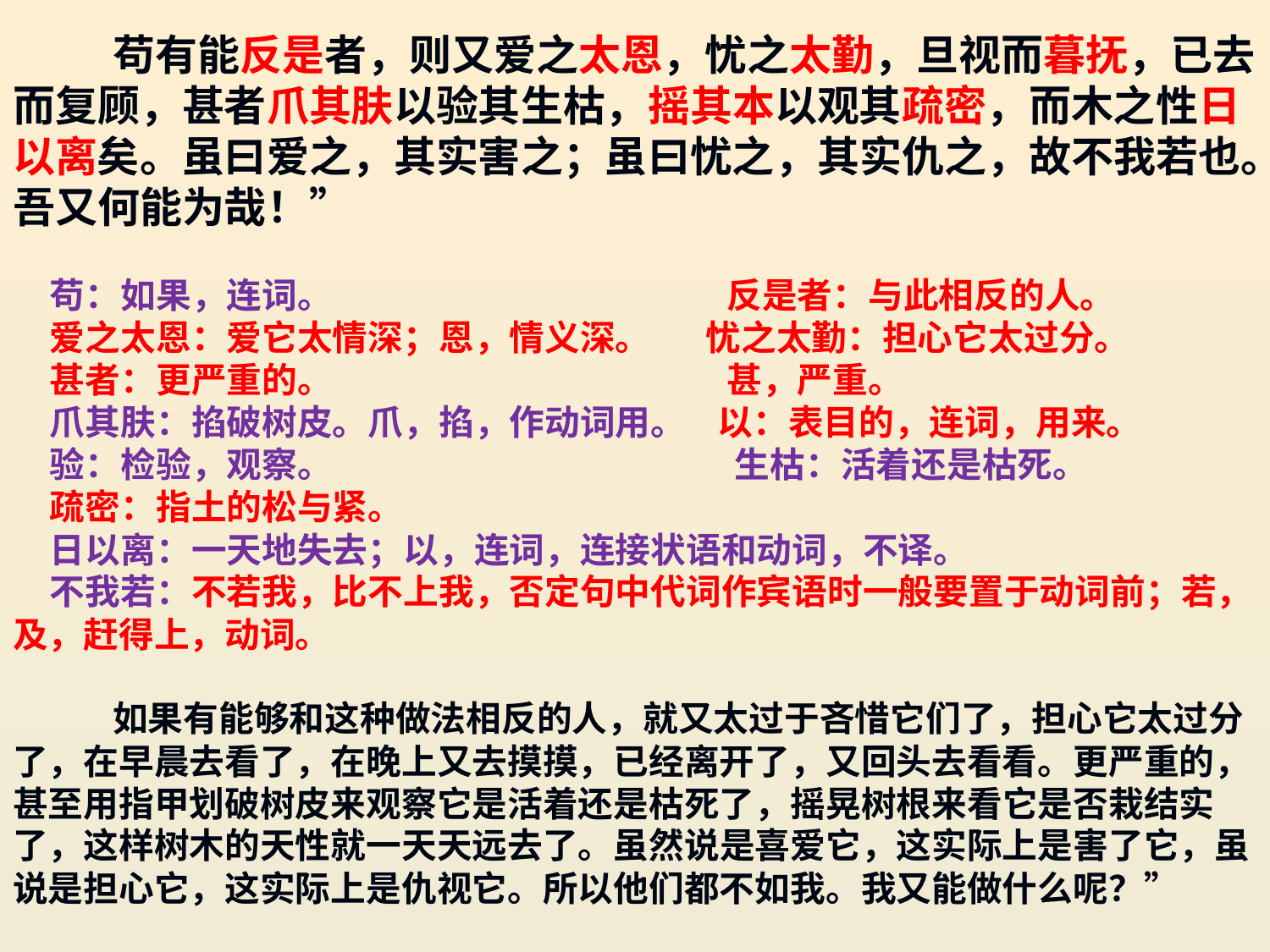

苟有能反是者，则又爱之太恩，忧之太勤，旦视而暮抚，已去而复顾，甚者爪其肤以验其生枯，摇其本以观其疏密，而木之性日以离矣。虽曰爱之，其实害之；虽曰忧之，其实仇之，故不我若也。吾又何能为哉！”

苟：如果，连词。                                                 反是者：与此相反的人。
爱之太恩：爱它太情深；恩，情义深。       忧之太勤：担心它太过分。
甚者：更严重的。                                                 甚，严重。
爪其肤：掐破树皮。爪，掐，作动词用。    以：表目的，连词，用来。
验：检验，观察。                                                  生枯：活着还是枯死。
疏密：指土的松与紧。
日以离：一天地失去；以，连词，连接状语和动词，不译。
不我若：不若我，比不上我，否定句中代词作宾语时一般要置于动词前；若，及，赶得上，动词。

如果有能够和这种做法相反的人，就又太过于吝惜它们了，担心它太过分了，在早晨去看了，在晚上又去摸摸，已经离开了，又回头去看看。更严重的，甚至用指甲划破树皮来观察它是活着还是枯死了，摇晃树根来看它是否栽结实了，这样树木的天性就一天天远去了。虽然说是喜爱它，这实际上是害了它，虽说是担心它，这实际上是仇视它。所以他们都不如我。我又能做什么呢？”